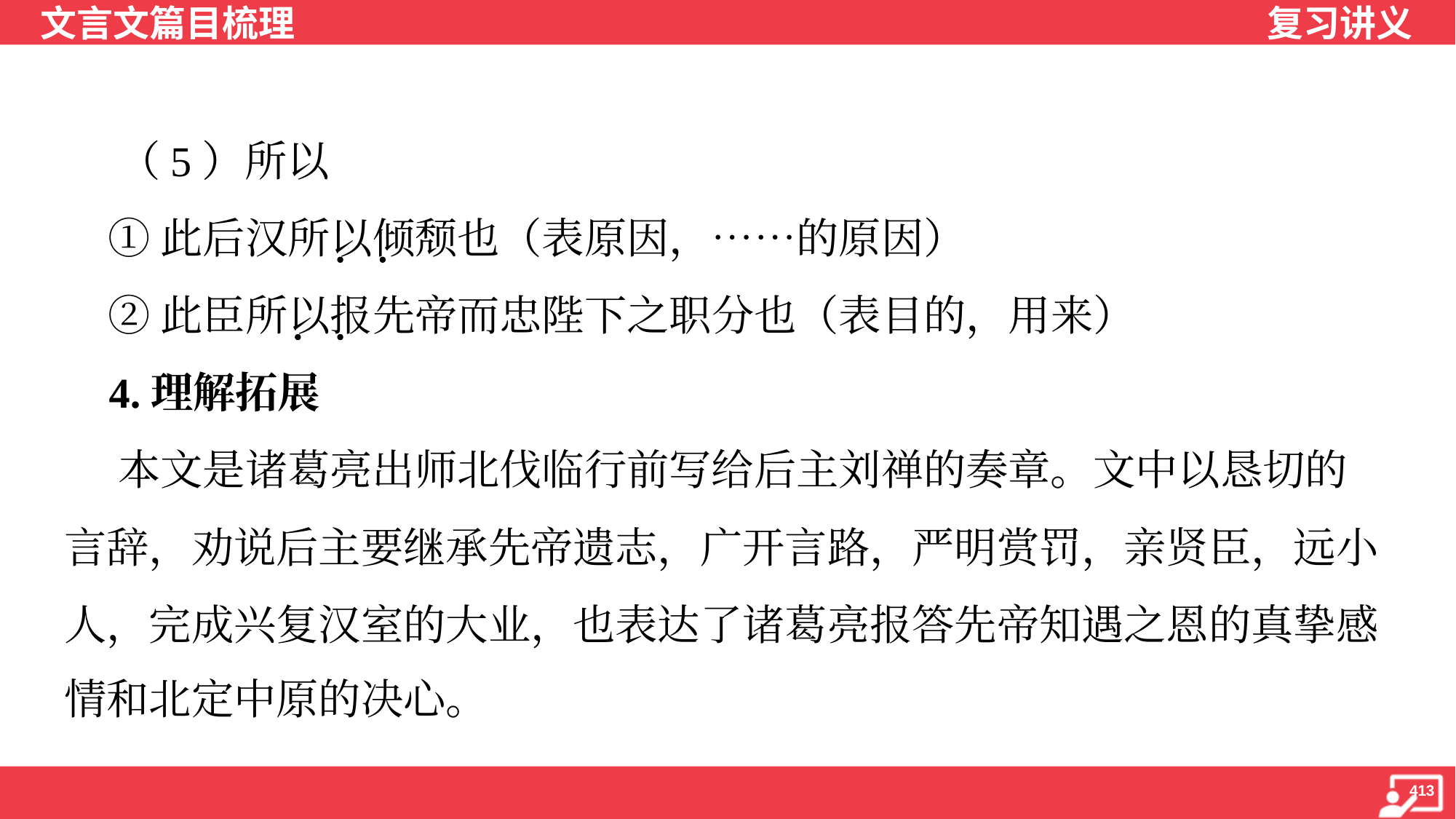

（5）所以
    ①此后汉所以倾颓也（表原因，……的原因）
    ②此臣所以报先帝而忠陛下之职分也（表目的，用来）
    4.理解拓展
    本文是诸葛亮出师北伐临行前写给后主刘禅的奏章。文中以恳切的
言辞，劝说后主要继承先帝遗志，广开言路，严明赏罚，亲贤臣，远小
人，完成兴复汉室的大业，也表达了诸葛亮报答先帝知遇之恩的真挚感
情和北定中原的决心。